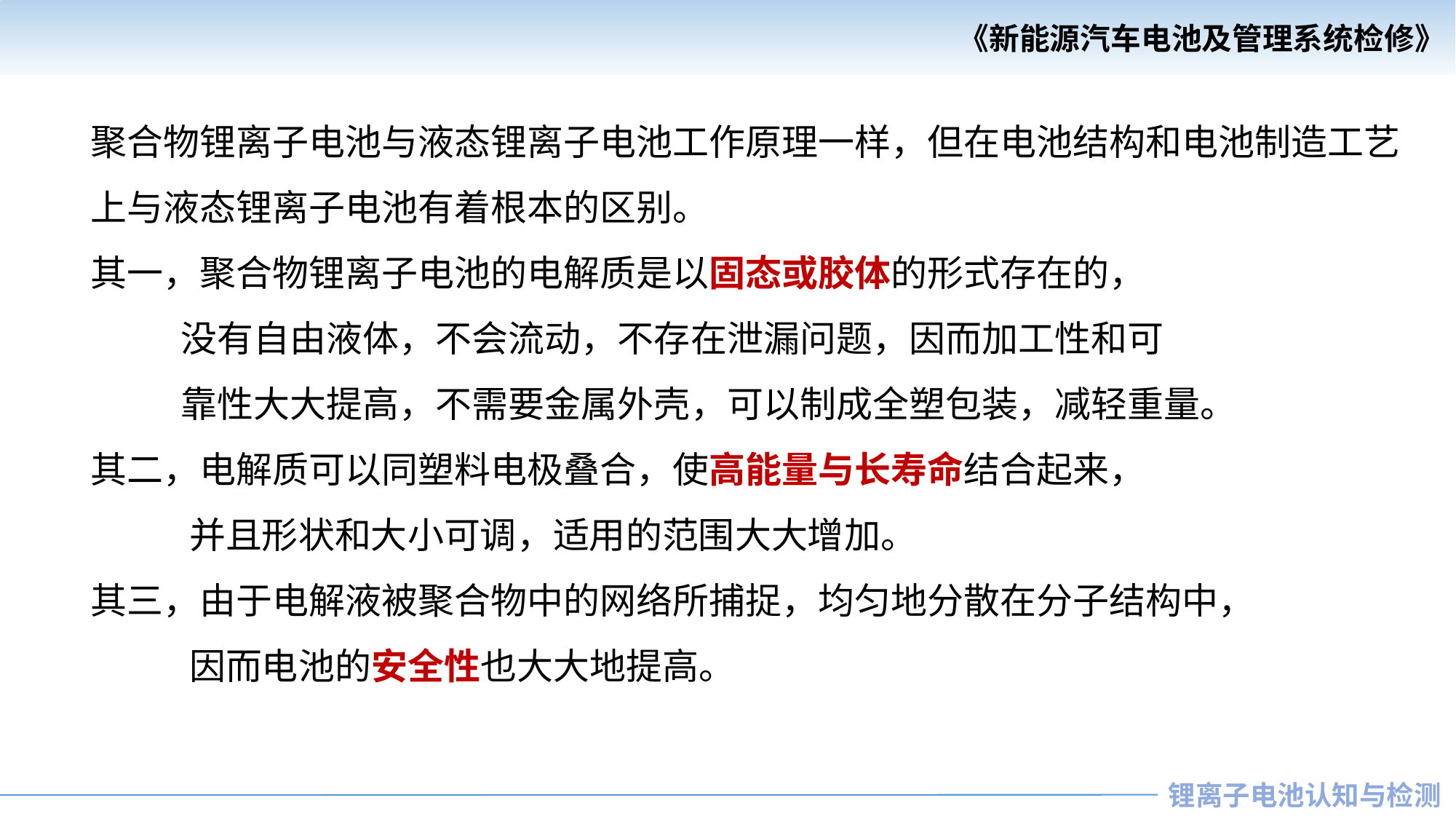

聚合物锂离子电池与液态锂离子电池工作原理一样，但在电池结构和电池制造工艺上与液态锂离子电池有着根本的区别。
其一，聚合物锂离子电池的电解质是以固态或胶体的形式存在的，
          没有自由液体，不会流动，不存在泄漏问题，因而加工性和可
          靠性大大提高，不需要金属外壳，可以制成全塑包装，减轻重量。
其二，电解质可以同塑料电极叠合，使高能量与长寿命结合起来，
           并且形状和大小可调，适用的范围大大增加。
其三，由于电解液被聚合物中的网络所捕捉，均匀地分散在分子结构中，
           因而电池的安全性也大大地提高。